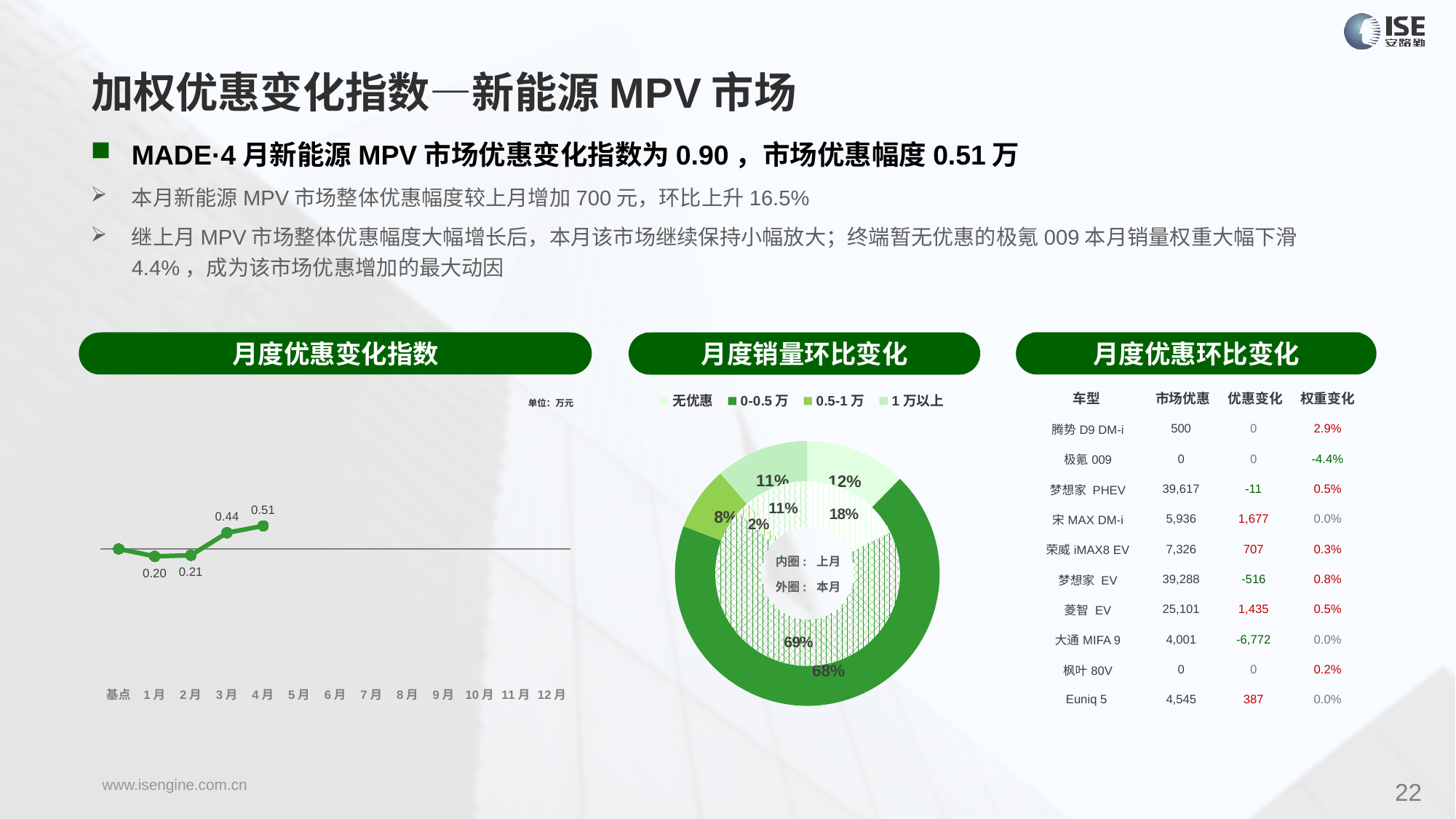

加权优惠变化指数—新能源MPV市场
MADE·4月新能源MPV市场优惠变化指数为0.90，市场优惠幅度0.51万
本月新能源MPV市场整体优惠幅度较上月增加700元，环比上升16.5%
继上月MPV市场整体优惠幅度大幅增长后，本月该市场继续保持小幅放大；终端暂无优惠的极氪009本月销量权重大幅下滑4.4%，成为该市场优惠增加的最大动因
月度优惠变化指数

月度优惠环比变化

月度销量环比变化

| 车型 | 市场优惠 | 优惠变化 | 权重变化 |
| --- | --- | --- | --- |
| 腾势D9 DM-i | 500 | 0 | 2.9% |
| 极氪009 | 0 | 0 | -4.4% |
| 梦想家 PHEV | 39,617 | -11 | 0.5% |
| 宋MAX DM-i | 5,936 | 1,677 | 0.0% |
| 荣威iMAX8 EV | 7,326 | 707 | 0.3% |
| 梦想家 EV | 39,288 | -516 | 0.8% |
| 菱智 EV | 25,101 | 1,435 | 0.5% |
| 大通MIFA 9 | 4,001 | -6,772 | 0.0% |
| 枫叶80V | 0 | 0 | 0.2% |
| Euniq 5 | 4,545 | 387 | 0.0% |

### Chart

| Category | Y2022 |
|---|---|
| 基点 | 0.0 |
| 1月 | -0.29 |
| 2月 | -0.25 |
| 3月 | 0.63 |
| 4月 | 0.9 |
| 5月 | None |
| 6月 | None |
| 7月 | None |
| 8月 | None |
| 9月 | None |
| 10月 | None |
| 11月 | None |
| 12月 | None |

### Chart

| Category | 销量 |
|---|---|
| 无优惠 | 1813.0 |
| 0-0.5万 | 10059.0 |
| 0.5-1万 | 1148.0 |
| 1万以上 | 1674.0 |
单位：万元

### Chart

| Category | 销量 |
|---|---|
| 无优惠 | 2603.0 |
| 0-0.5万 | 10133.0 |
| 0.5-1万 | 335.0 |
内圈:  上月
外圈:  本月
22